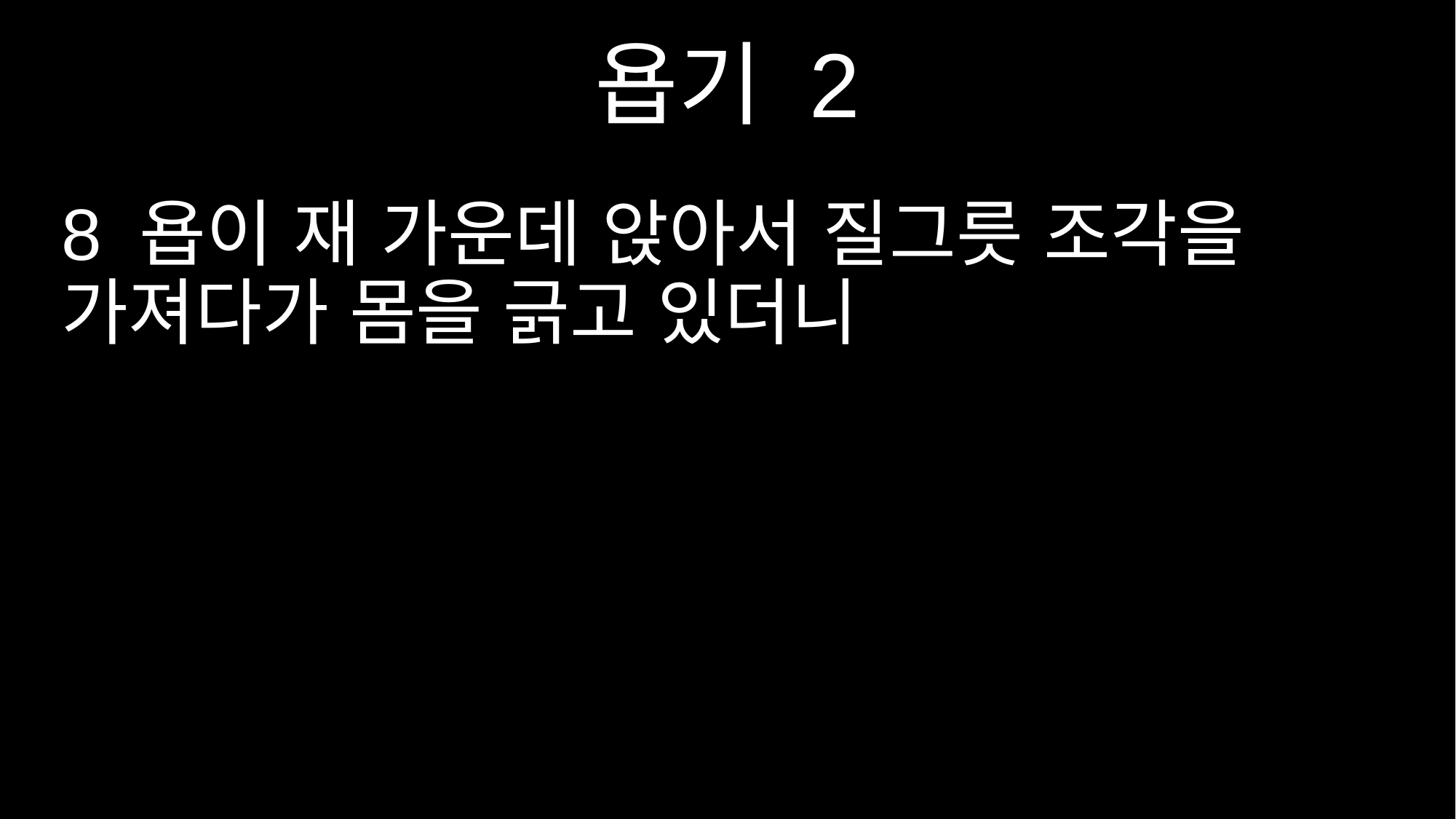

욥기 2
8 욥이 재 가운데 앉아서 질그릇 조각을 가져다가 몸을 긁고 있더니